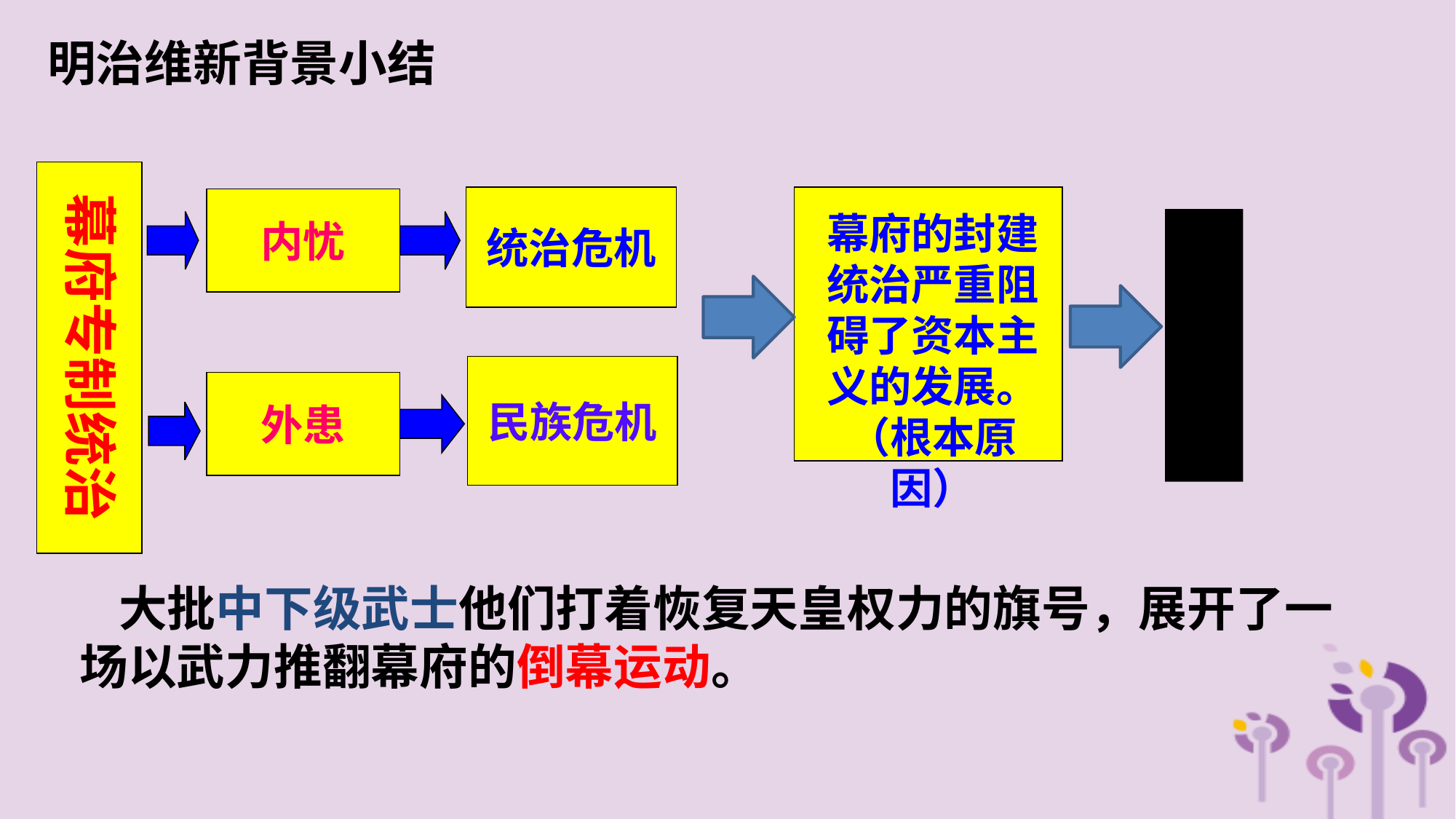

明治维新背景小结

幕府专制统治

统治危机

内忧
幕府的封建统治严重阻碍了资本主义的发展。（根本原因）
倒
幕
运
动

民族危机
外患

   大批中下级武士他们打着恢复天皇权力的旗号，展开了一场以武力推翻幕府的倒幕运动。